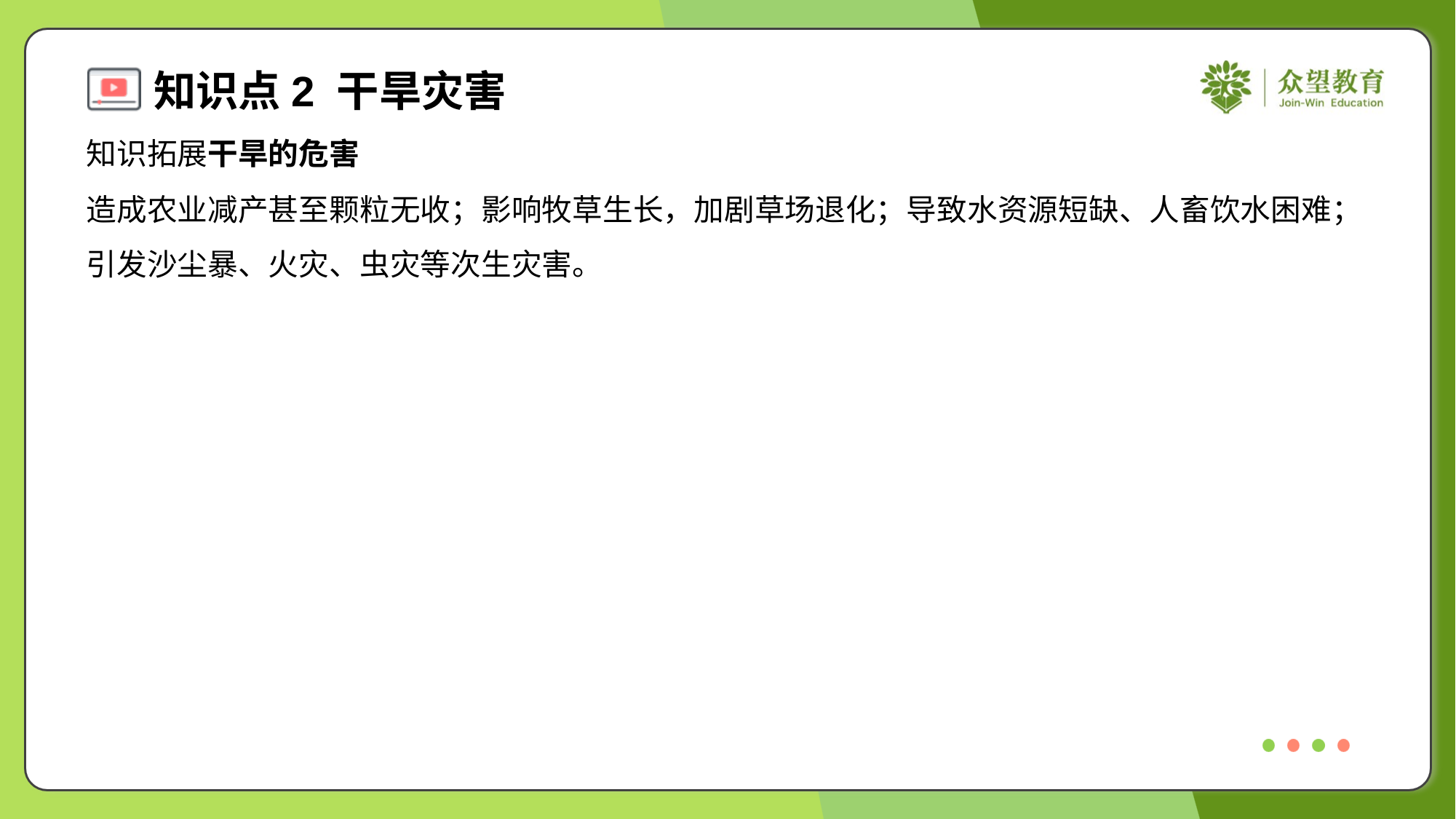

知识拓展干旱的危害
造成农业减产甚至颗粒无收；影响牧草生长，加剧草场退化；导致水资源短缺、人畜饮水困难；
引发沙尘暴、火灾、虫灾等次生灾害。